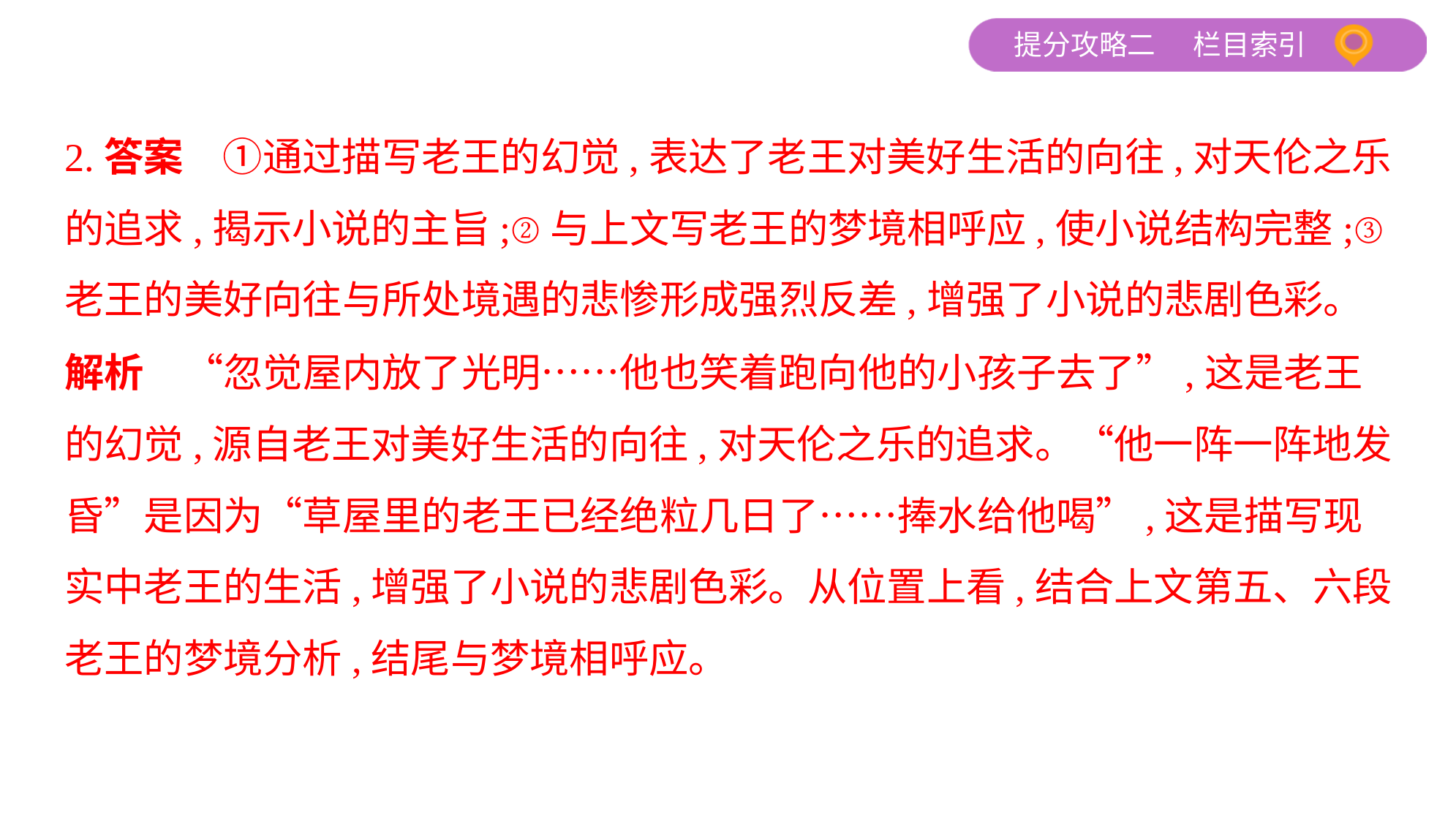

2.答案　①通过描写老王的幻觉,表达了老王对美好生活的向往,对天伦之乐
的追求,揭示小说的主旨;②与上文写老王的梦境相呼应,使小说结构完整;③
老王的美好向往与所处境遇的悲惨形成强烈反差,增强了小说的悲剧色彩。
解析　“忽觉屋内放了光明……他也笑着跑向他的小孩子去了”,这是老王
的幻觉,源自老王对美好生活的向往,对天伦之乐的追求。“他一阵一阵地发
昏”是因为“草屋里的老王已经绝粒几日了……捧水给他喝”,这是描写现
实中老王的生活,增强了小说的悲剧色彩。从位置上看,结合上文第五、六段
老王的梦境分析,结尾与梦境相呼应。